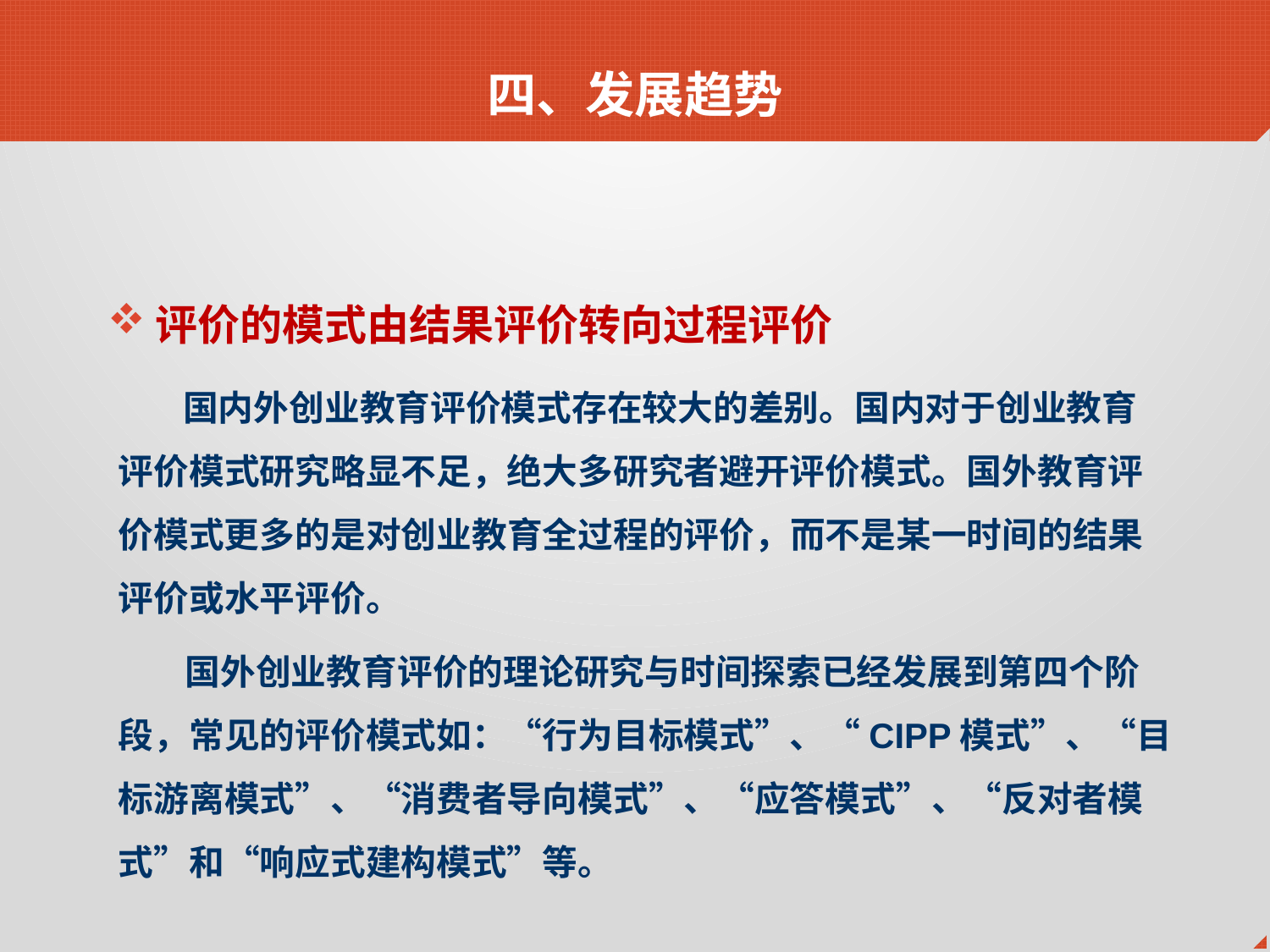

四、发展趋势
评价的模式由结果评价转向过程评价
       国内外创业教育评价模式存在较大的差别。国内对于创业教育评价模式研究略显不足，绝大多研究者避开评价模式。国外教育评价模式更多的是对创业教育全过程的评价，而不是某一时间的结果评价或水平评价。

  国外创业教育评价的理论研究与时间探索已经发展到第四个阶段，常见的评价模式如：“行为目标模式”、“CIPP模式”、“目标游离模式”、“消费者导向模式”、“应答模式”、“反对者模式”和“响应式建构模式”等。